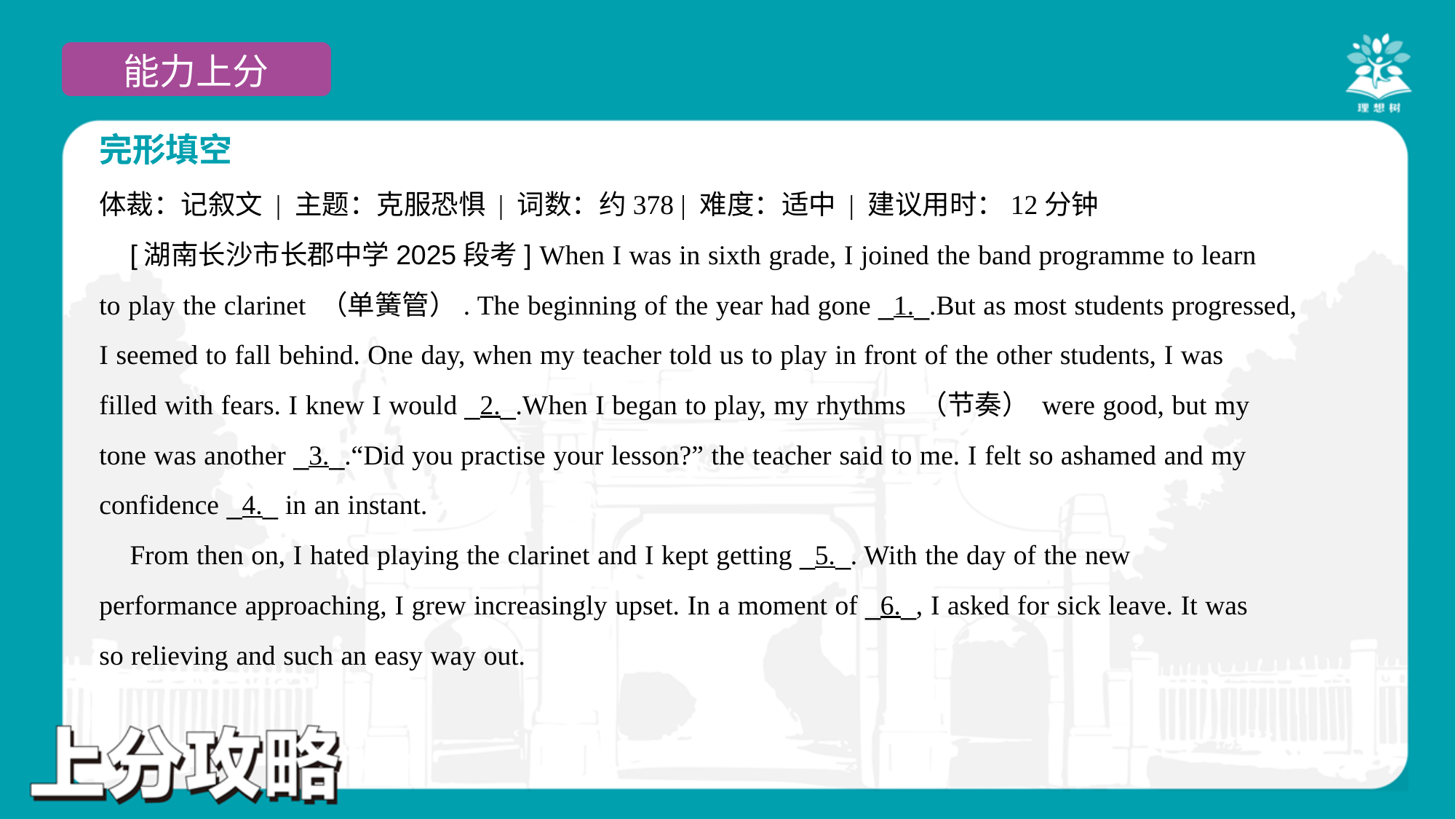

完形填空
体裁：记叙文 | 主题：克服恐惧 | 词数：约378 | 难度：适中 | 建议用时：12分钟
    [湖南长沙市长郡中学2025段考] When I was in sixth grade, I joined the band programme to learn
to play the clarinet （单簧管）. The beginning of the year had gone _1._.But as most students progressed,
I seemed to fall behind. One day, when my teacher told us to play in front of the other students, I was
filled with fears. I knew I would _2._.When I began to play, my rhythms （节奏） were good, but my
tone was another _3._.“Did you practise your lesson?” the teacher said to me. I felt so ashamed and my
confidence _4._ in an instant.
    From then on, I hated playing the clarinet and I kept getting _5._. With the day of the new
performance approaching, I grew increasingly upset. In a moment of _6._, I asked for sick leave. It was
so relieving and such an easy way out.